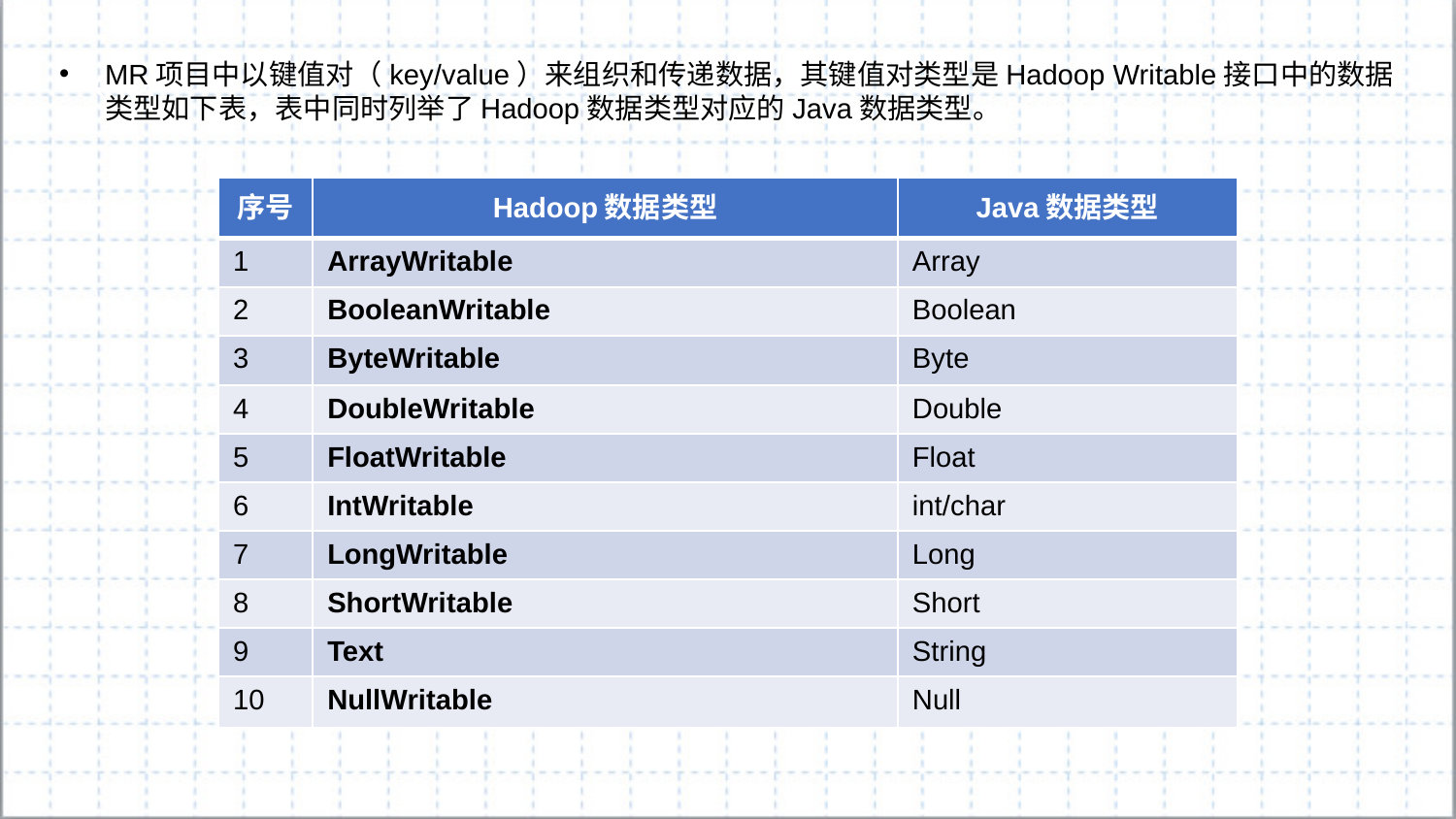

MR项目中以键值对（key/value）来组织和传递数据，其键值对类型是Hadoop Writable接口中的数据类型如下表，表中同时列举了Hadoop数据类型对应的Java数据类型。
| 序号 | Hadoop数据类型 | Java数据类型 |
| --- | --- | --- |
| 1 | ArrayWritable | Array |
| 2 | BooleanWritable | Boolean |
| 3 | ByteWritable | Byte |
| 4 | DoubleWritable | Double |
| 5 | FloatWritable | Float |
| 6 | IntWritable | int/char |
| 7 | LongWritable | Long |
| 8 | ShortWritable | Short |
| 9 | Text | String |
| 10 | NullWritable | Null |